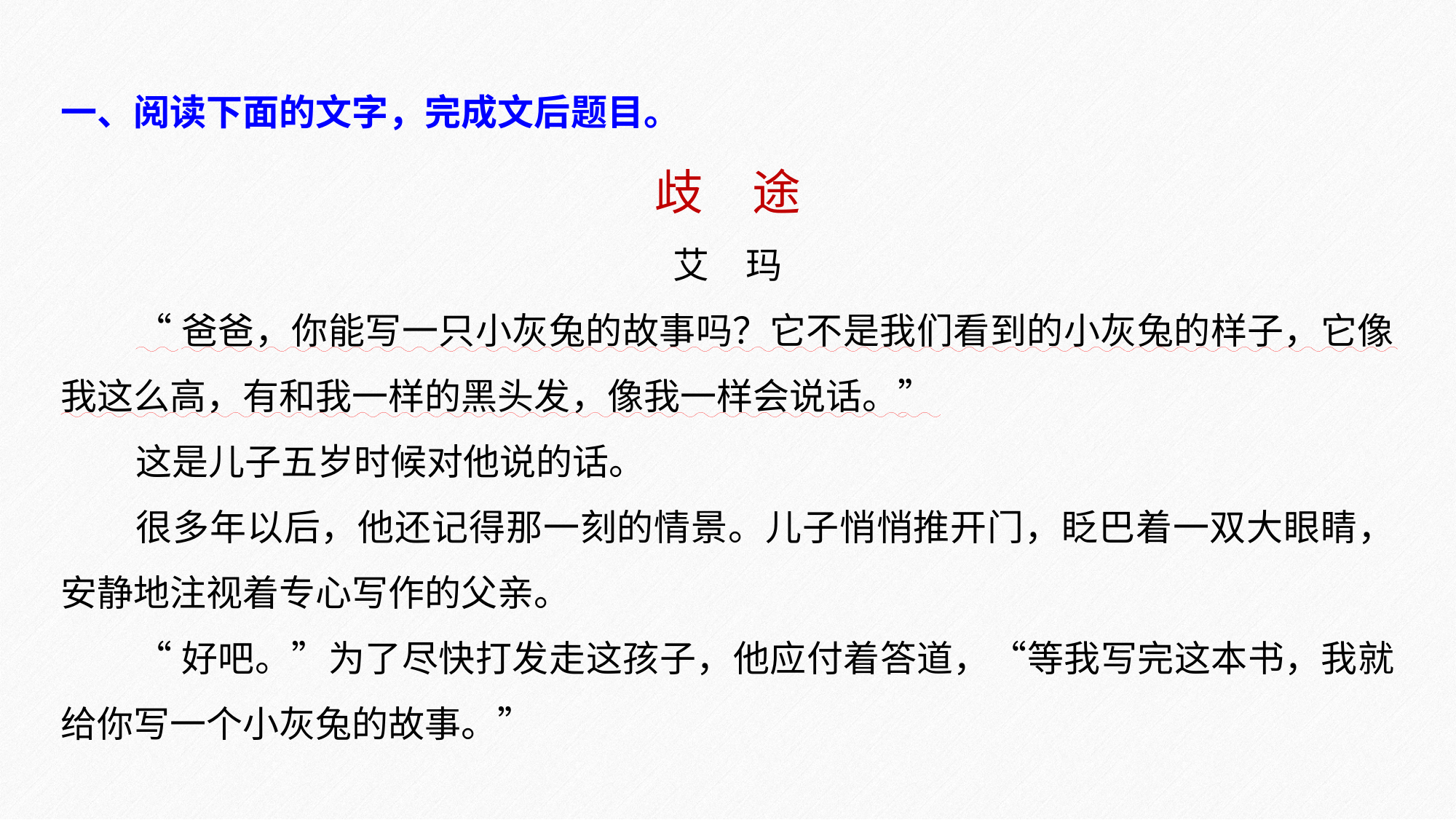

一、阅读下面的文字，完成文后题目。
歧　途
艾　玛
“爸爸，你能写一只小灰兔的故事吗？它不是我们看到的小灰兔的样子，它像我这么高，有和我一样的黑头发，像我一样会说话。”
这是儿子五岁时候对他说的话。
很多年以后，他还记得那一刻的情景。儿子悄悄推开门，眨巴着一双大眼睛，安静地注视着专心写作的父亲。
“好吧。”为了尽快打发走这孩子，他应付着答道，“等我写完这本书，我就给你写一个小灰兔的故事。”